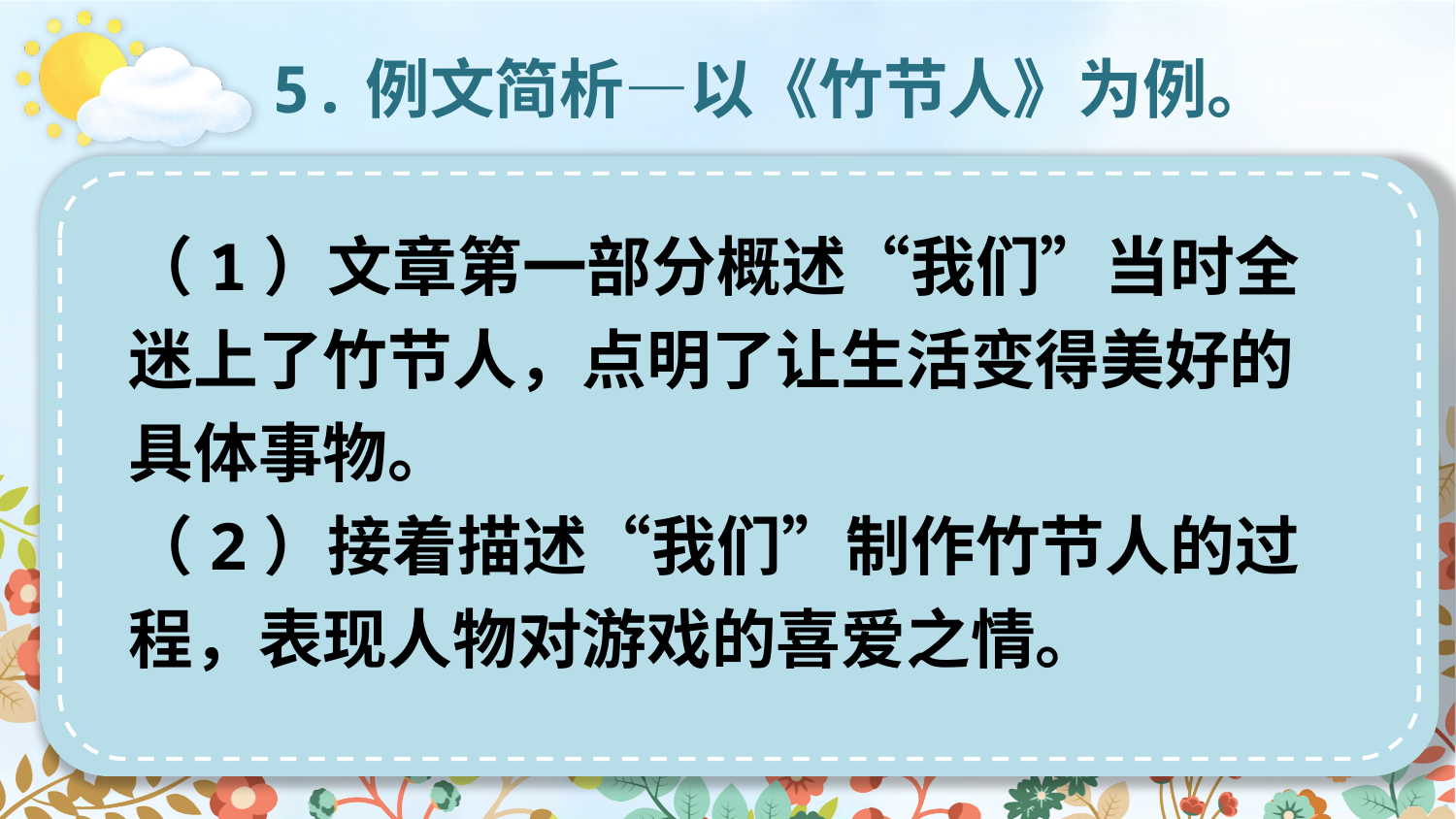

5.例文简析—以《竹节人》为例。
（1）文章第一部分概述“我们”当时全迷上了竹节人，点明了让生活变得美好的具体事物。
（2）接着描述“我们”制作竹节人的过程，表现人物对游戏的喜爱之情。